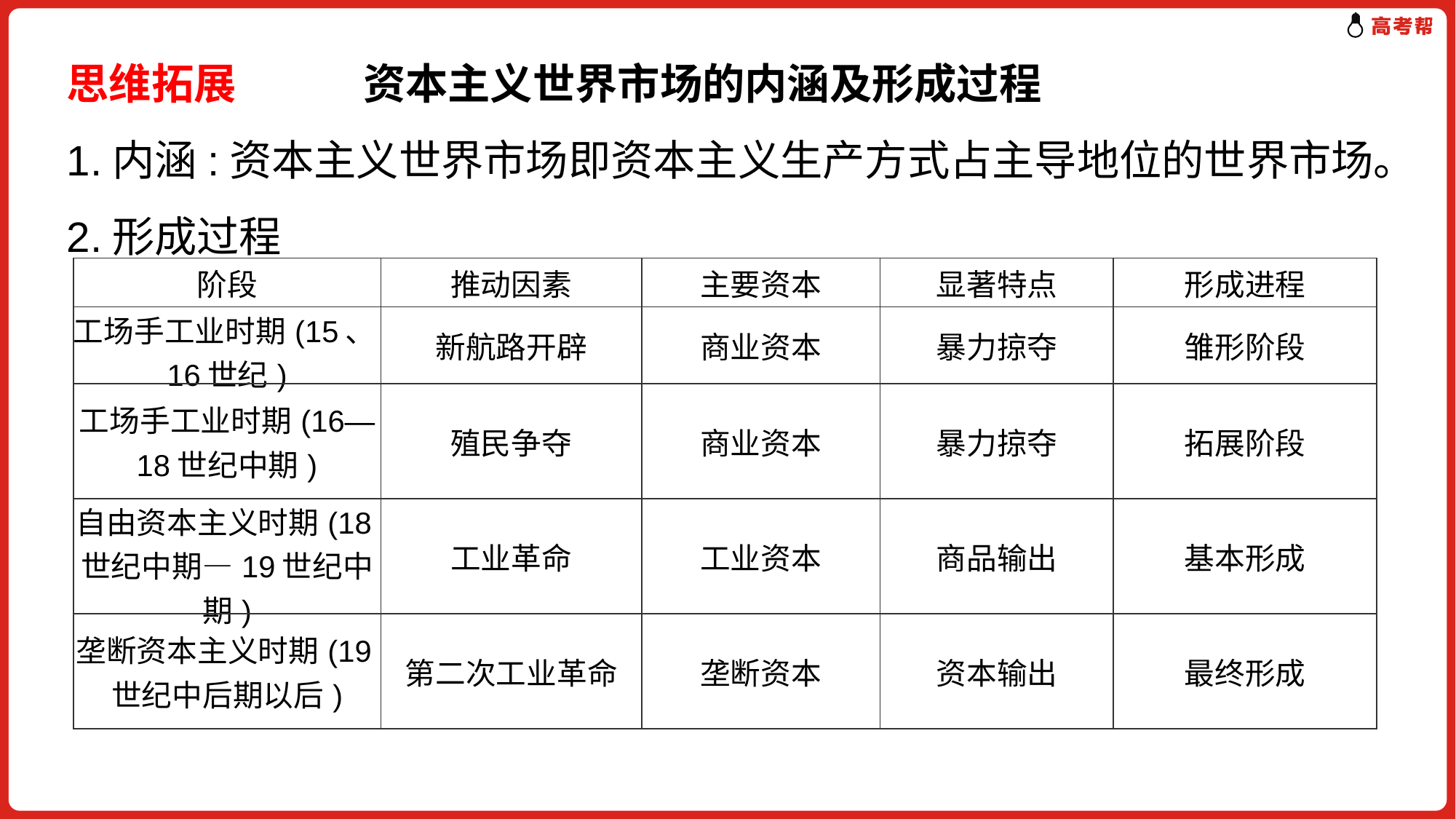

思维拓展　　　资本主义世界市场的内涵及形成过程
1.内涵:资本主义世界市场即资本主义生产方式占主导地位的世界市场。
2.形成过程
| 阶段 | 推动因素 | 主要资本 | 显著特点 | 形成进程 |
| --- | --- | --- | --- | --- |
| 工场手工业时期(15、16世纪) | 新航路开辟 | 商业资本 | 暴力掠夺 | 雏形阶段 |
| 工场手工业时期(16—18世纪中期) | 殖民争夺 | 商业资本 | 暴力掠夺 | 拓展阶段 |
| 自由资本主义时期(18世纪中期—19世纪中期) | 工业革命 | 工业资本 | 商品输出 | 基本形成 |
| 垄断资本主义时期(19世纪中后期以后) | 第二次工业革命 | 垄断资本 | 资本输出 | 最终形成 |